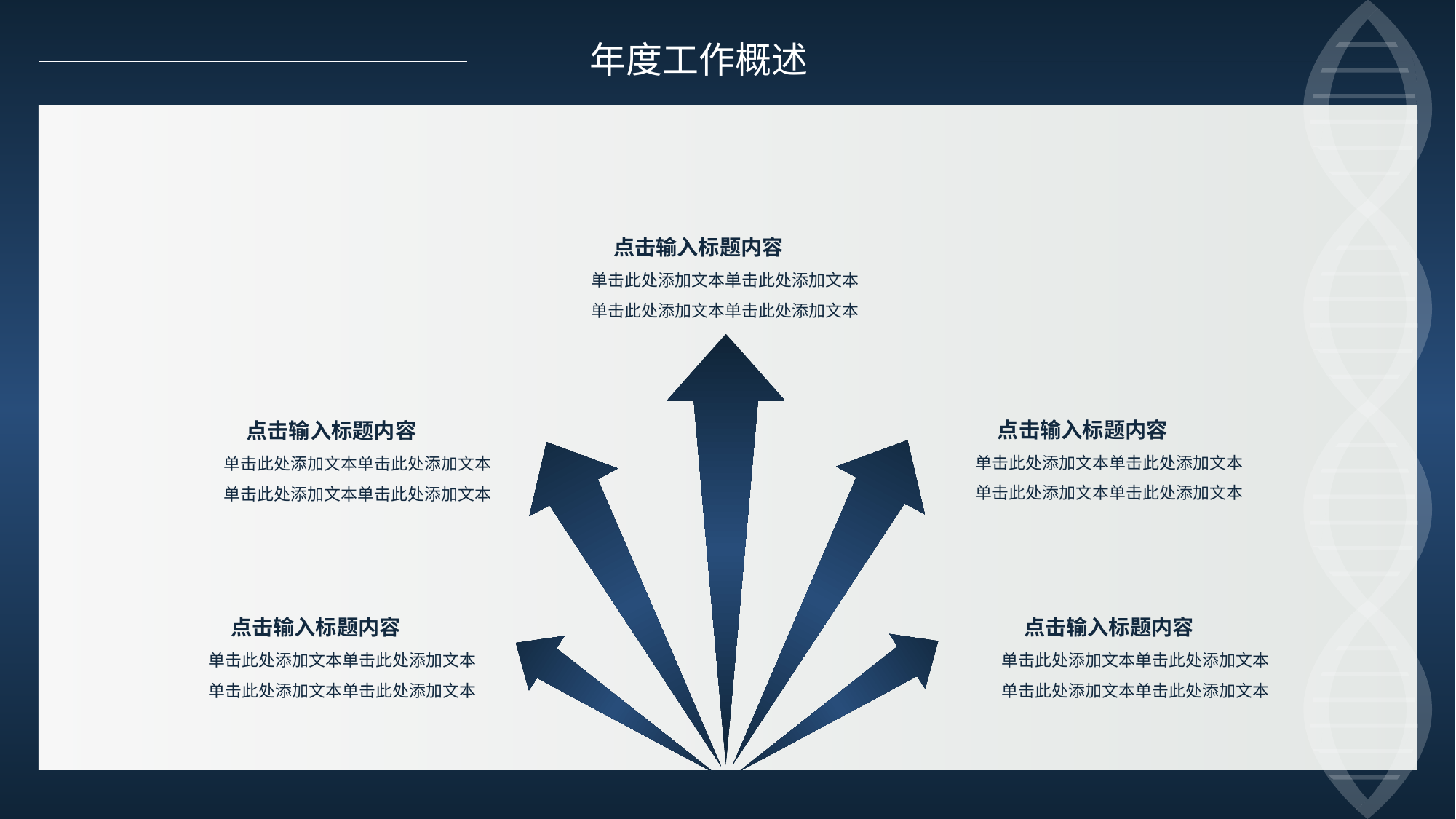

年度工作概述
   点击输入标题内容
单击此处添加文本单击此处添加文本
单击此处添加文本单击此处添加文本

   点击输入标题内容
单击此处添加文本单击此处添加文本
单击此处添加文本单击此处添加文本

   点击输入标题内容
单击此处添加文本单击此处添加文本
单击此处添加文本单击此处添加文本

   点击输入标题内容
单击此处添加文本单击此处添加文本
单击此处添加文本单击此处添加文本

   点击输入标题内容
单击此处添加文本单击此处添加文本
单击此处添加文本单击此处添加文本